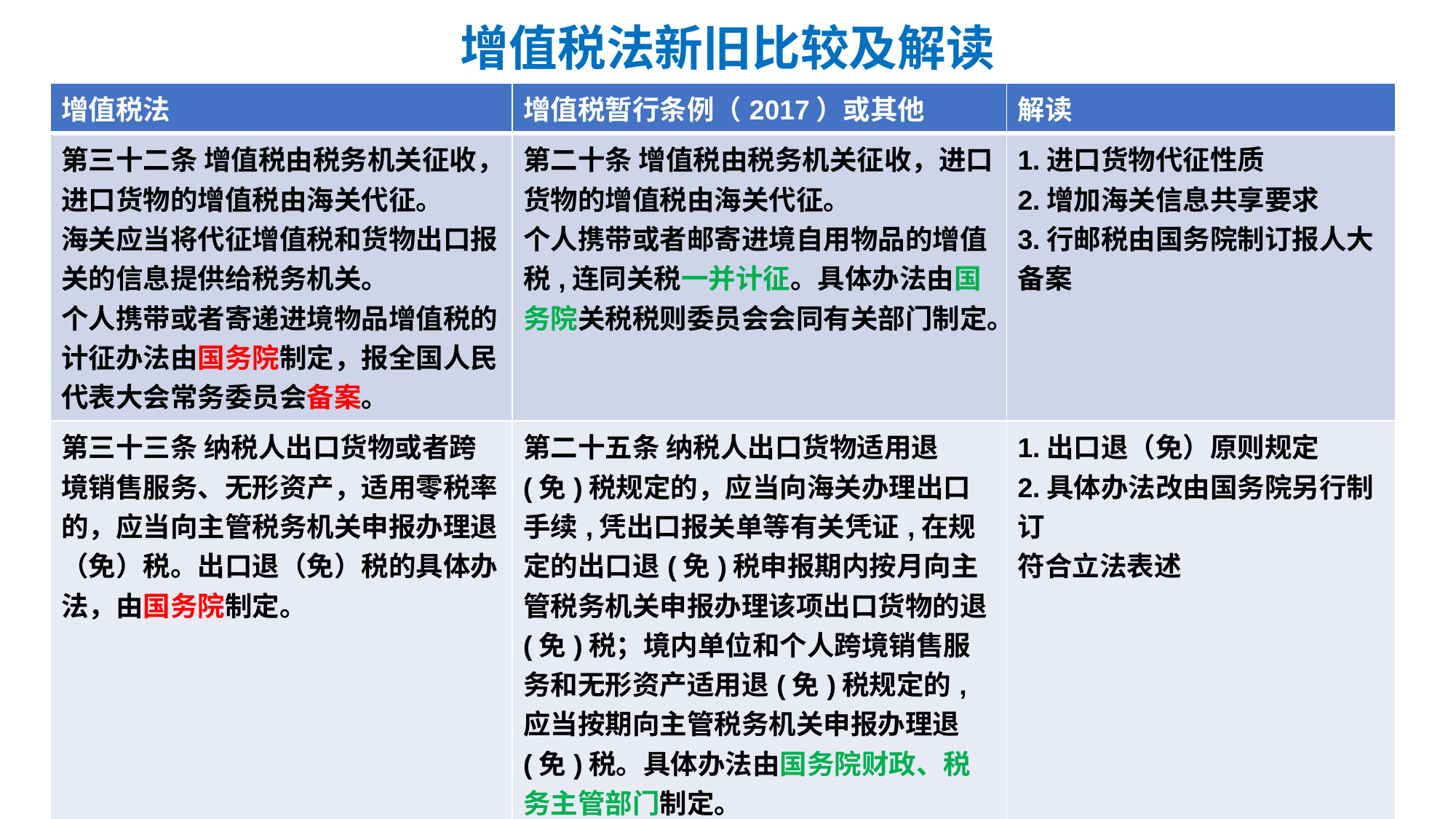

# 增值税法新旧比较及解读
| 增值税法 | 增值税暂行条例（2017）或其他 | 解读 |
| --- | --- | --- |
| 第三十二条 增值税由税务机关征收，进口货物的增值税由海关代征。 海关应当将代征增值税和货物出口报关的信息提供给税务机关。 个人携带或者寄递进境物品增值税的计征办法由国务院制定，报全国人民代表大会常务委员会备案。 | 第二十条 增值税由税务机关征收，进口货物的增值税由海关代征。 个人携带或者邮寄进境自用物品的增值税,连同关税一并计征。具体办法由国务院关税税则委员会会同有关部门制定。 | 1.进口货物代征性质 2.增加海关信息共享要求 3.行邮税由国务院制订报人大备案 |
| 第三十三条 纳税人出口货物或者跨境销售服务、无形资产，适用零税率的，应当向主管税务机关申报办理退（免）税。出口退（免）税的具体办法，由国务院制定。 | 第二十五条 纳税人出口货物适用退(免)税规定的，应当向海关办理出口手续,凭出口报关单等有关凭证,在规定的出口退(免)税申报期内按月向主管税务机关申报办理该项出口货物的退(免)税；境内单位和个人跨境销售服务和无形资产适用退(免)税规定的,应当按期向主管税务机关申报办理退(免)税。具体办法由国务院财政、税务主管部门制定。 出口货物办理退税后发生退货或者退关的,纳税人应当依法补缴已退的税款。 | 1.出口退（免）原则规定 2.具体办法改由国务院另行制订 符合立法表述 |